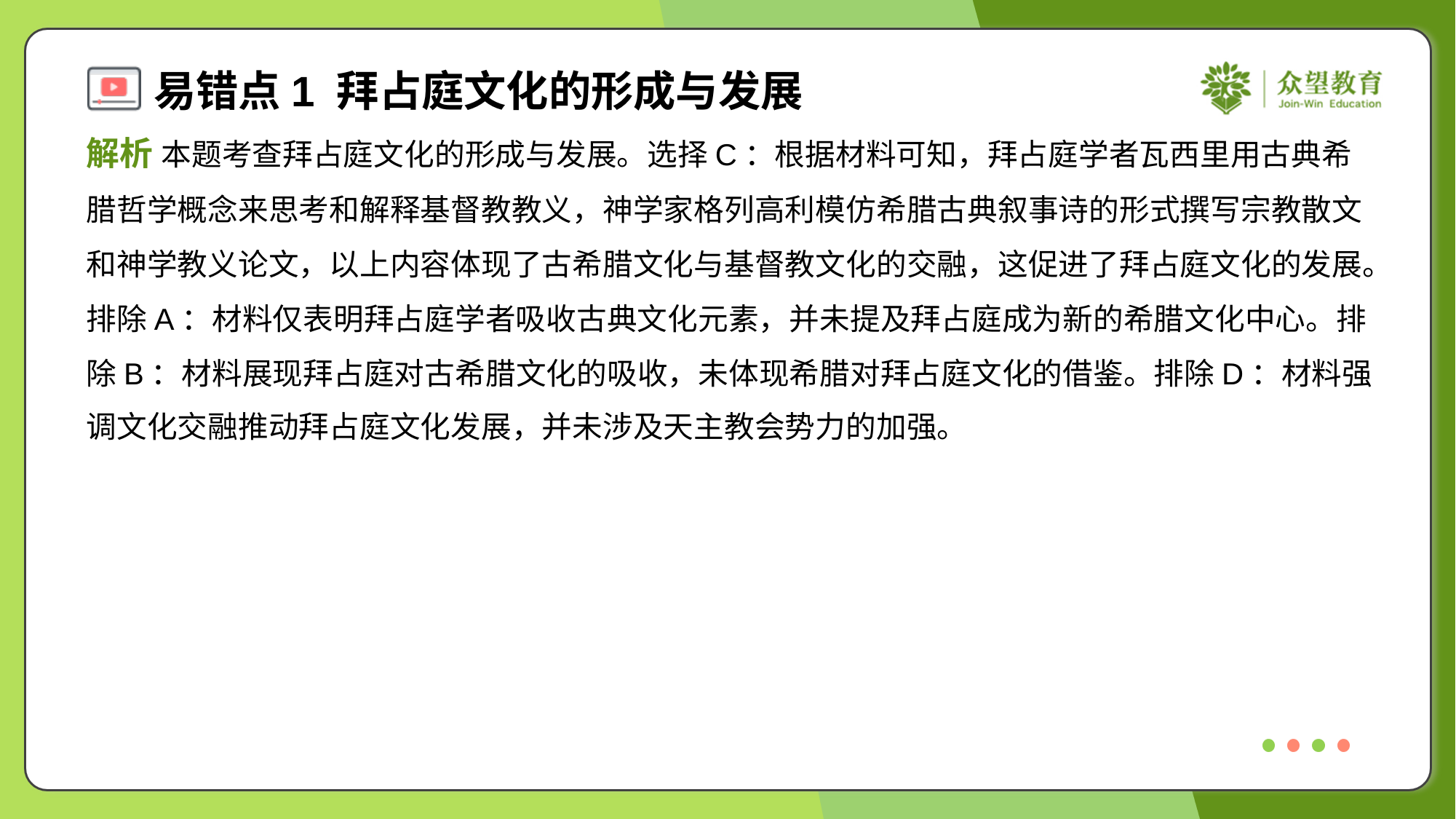

解析 本题考查拜占庭文化的形成与发展。选择C：根据材料可知，拜占庭学者瓦西里用古典希
腊哲学概念来思考和解释基督教教义，神学家格列高利模仿希腊古典叙事诗的形式撰写宗教散文
和神学教义论文，以上内容体现了古希腊文化与基督教文化的交融，这促进了拜占庭文化的发展。
排除A：材料仅表明拜占庭学者吸收古典文化元素，并未提及拜占庭成为新的希腊文化中心。排
除B：材料展现拜占庭对古希腊文化的吸收，未体现希腊对拜占庭文化的借鉴。排除D：材料强
调文化交融推动拜占庭文化发展，并未涉及天主教会势力的加强。